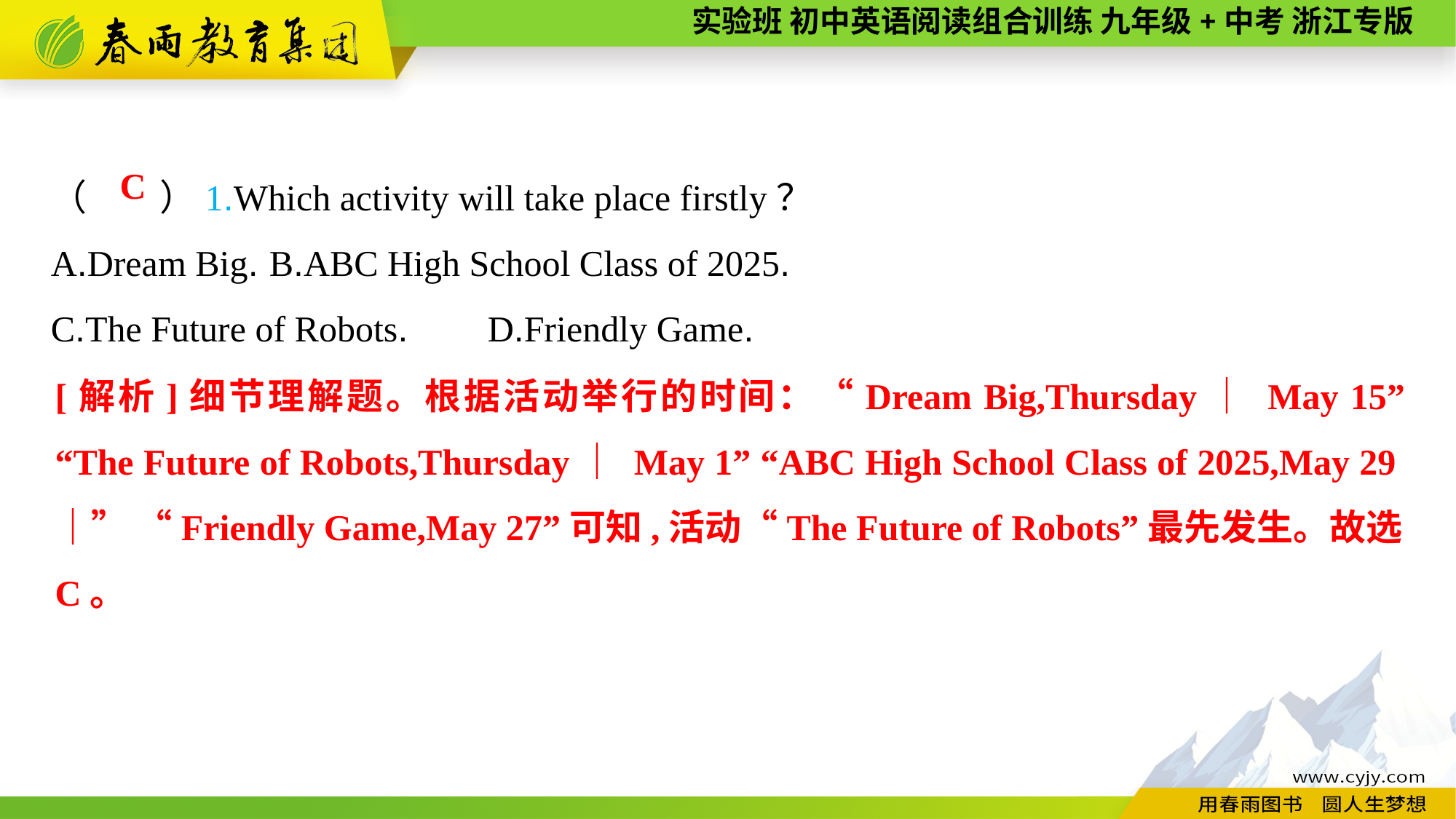

（　　）1.Which activity will take place firstly？
A.Dream Big.	B.ABC High School Class of 2025.
C.The Future of Robots.	D.Friendly Game.
C
[解析]细节理解题。根据活动举行的时间：“Dream Big,Thursday｜ May 15” “The Future of Robots,Thursday｜ May 1” “ABC High School Class of 2025,May 29｜” “Friendly Game,May 27”可知,活动“The Future of Robots”最先发生。故选C。